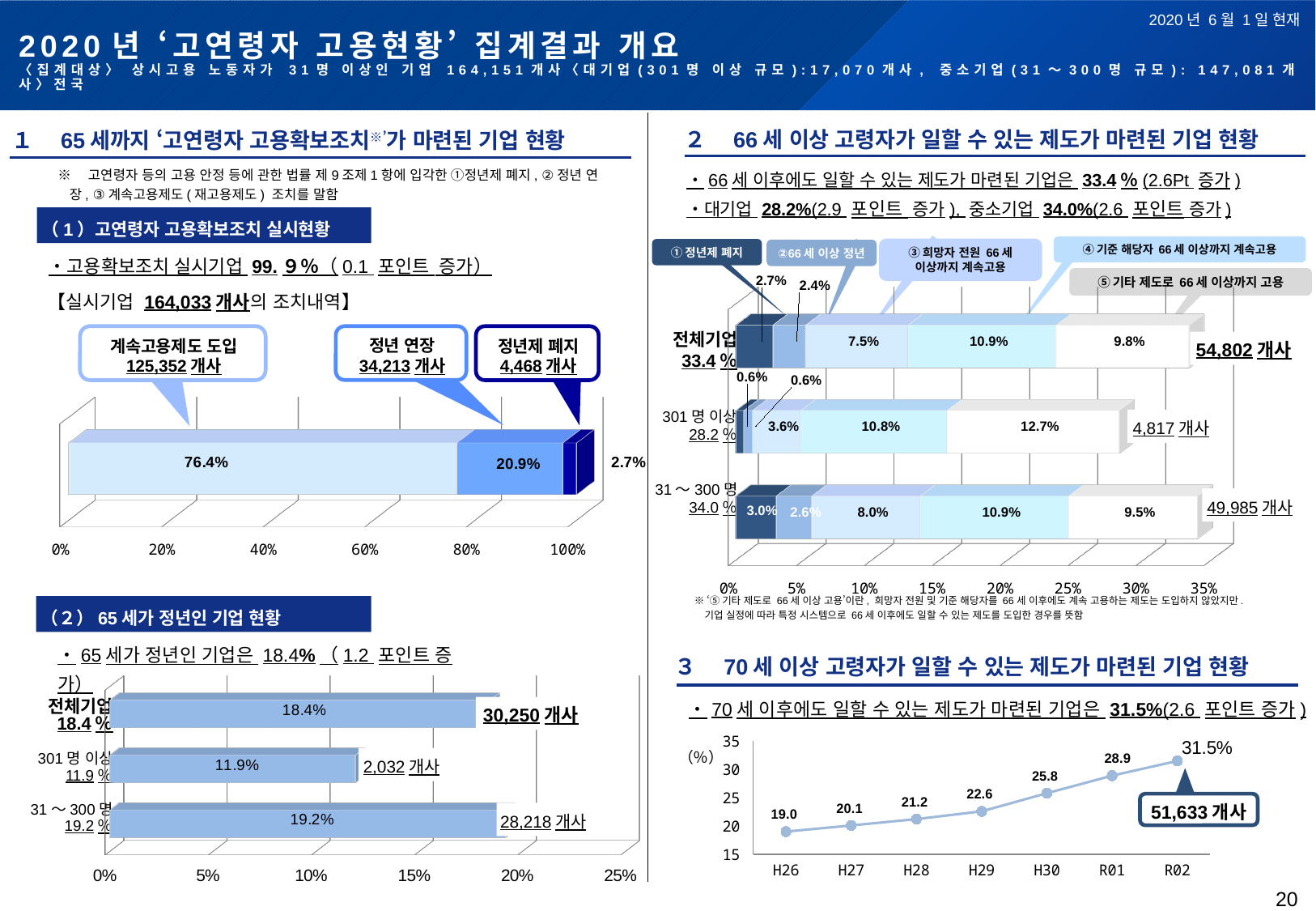

# 2020년 ‘고연령자 고용현황’ 집계결과 개요 〈집계대상〉 상시고용 노동자가 31명 이상인 기업 164,151개사〈대기업(301명 이상 규모):17,070개사, 중소기업(31～300명 규모): 147,081개 사〉전국
2020년 6월 1일 현재
 ２　66세 이상 고령자가 일할 수 있는 제도가 마련된 기업 현황
 １　65세까지 ‘고연령자 고용확보조치※’가 마련된 기업 현황
・66세 이후에도 일할 수 있는 제도가 마련된 기업은 33.4％(2.6Pt 증가)
・대기업 28.2%(2.9 포인트  증가), 중소기업 34.0%(2.6 포인트 증가)
※　고연령자 등의 고용 안정 등에 관한 법률 제9조제1항에 입각한 ①정년제 폐지, ②정년 연장, ③계속고용제도(재고용제도) 조치를 말함
（1）고연령자 고용확보조치 실시현황

④기준 해당자 66세 이상까지 계속고용

③희망자 전원 66세
이상까지 계속고용
①정년제 폐지
②66세 이상 정년

⑤기타 제도로 66세 이상까지 고용

[unsupported chart]

전체기업
33.4％

301명 이상
28.2％

31～300명
34.0％

54,802개사
4,817개사
49,985개사
※ ‘⑤기타 제도로 66세 이상 고용’이란, 희망자 전원 및 기준 해당자를 66세 이후에도 계속 고용하는 제도는 도입하지 않았지만.
　기업 실정에 따라 특정 시스템으로 66세 이후에도 일할 수 있는 제도를 도입한 경우를 뜻함

[unsupported chart]

【실시기업 164,033개사의 조치내역】
계속고용제도 도입
125,352개사
정년 연장
34,213개사
정년제 폐지
4,468개사

・고용확보조치 실시기업 99.９％（0.1 포인트  증가）
（２）65세가 정년인 기업 현황
・65세가 정년인 기업은 18.4%（1.2 포인트 증가）
３　70세 이상 고령자가 일할 수 있는 제도가 마련된 기업 현황

[unsupported chart]

전체기업
18.4％

301명 이상
11.9％

31～300명
19.2％

30,250개사
2,032개사
28,218개사
・70세 이후에도 일할 수 있는 제도가 마련된 기업은 31.5%(2.6 포인트 증가)

### Chart

| Category | 70歳以上まで働ける企業
（31人以上） |
|---|---|
| H26 | 19.0127619909254 |
| H27 | 20.1 |
| H28 | 21.22426040529855 |
| H29 | 22.6 |
| H30 | 25.8 |
| R01 | 28.9 |
| R02 | 31.5 |
（％）

51,633개사
28.9
20